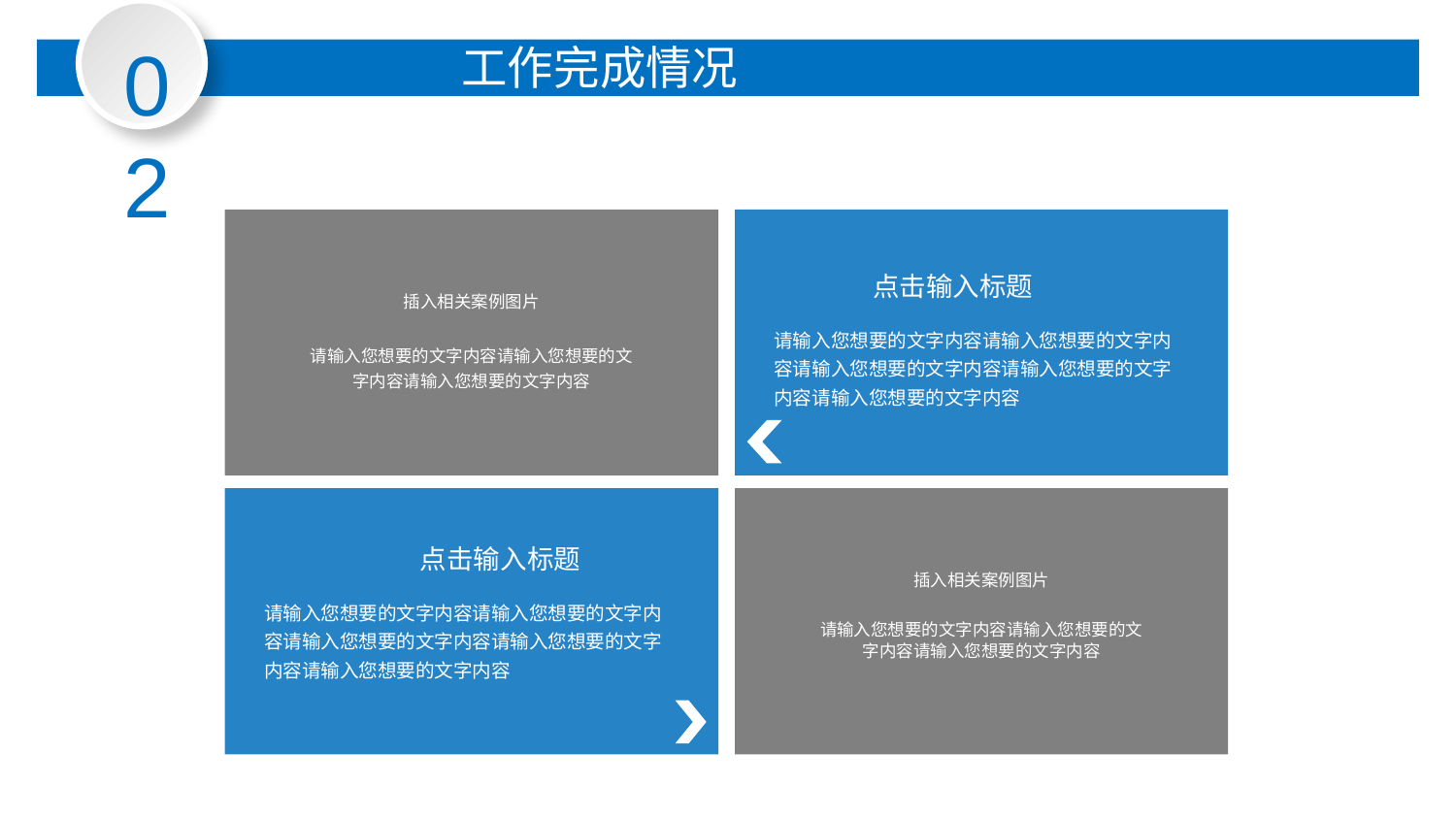

02
工作完成情况

点击输入标题
插入相关案例图片
请输入您想要的文字内容请输入您想要的文字内容请输入您想要的文字内容
请输入您想要的文字内容请输入您想要的文字内容请输入您想要的文字内容请输入您想要的文字内容请输入您想要的文字内容

点击输入标题
插入相关案例图片
请输入您想要的文字内容请输入您想要的文字内容请输入您想要的文字内容
请输入您想要的文字内容请输入您想要的文字内容请输入您想要的文字内容请输入您想要的文字内容请输入您想要的文字内容